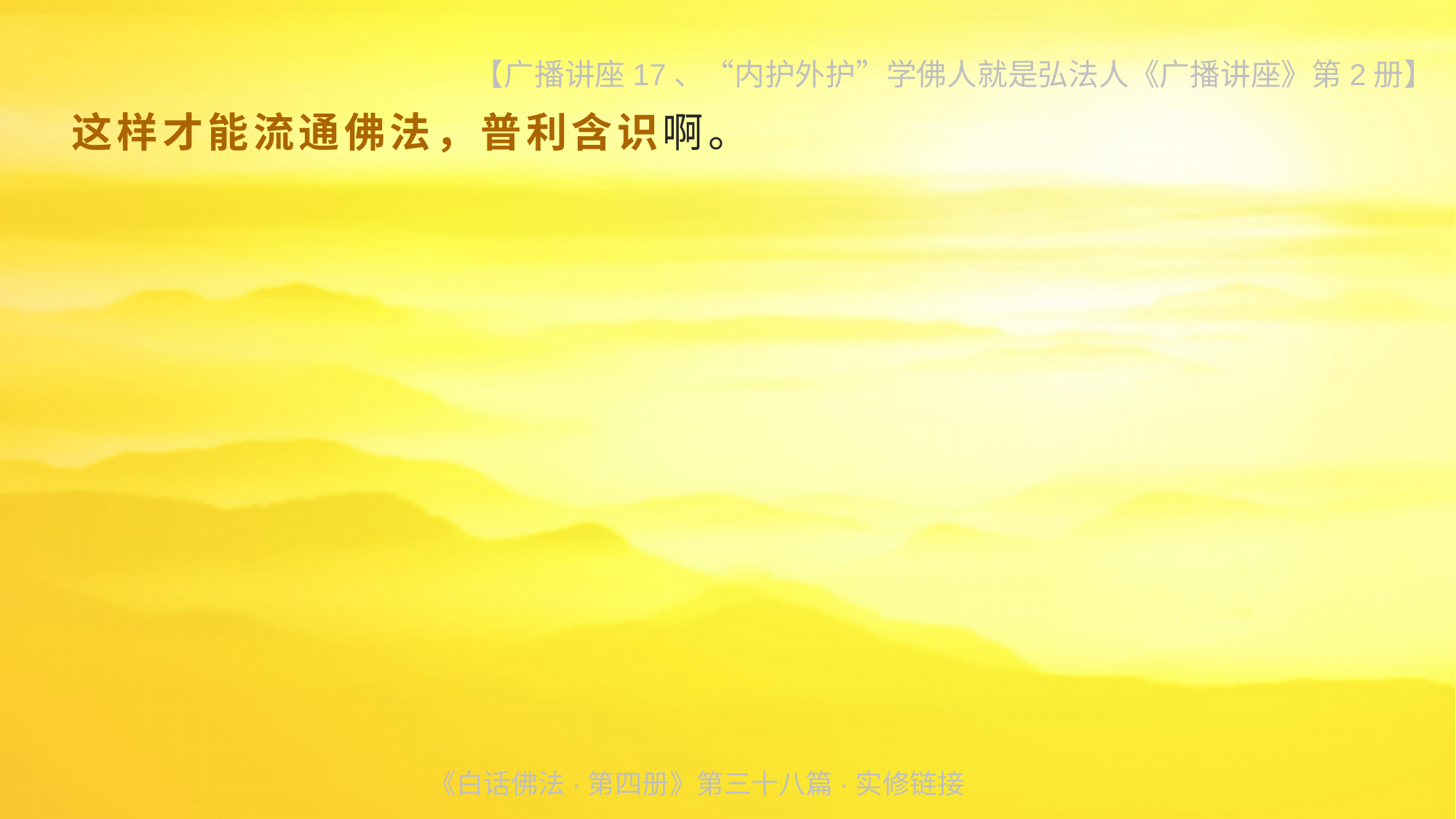

【广播讲座17、“内护外护”学佛人就是弘法人《广播讲座》第2册】
这样才能流通佛法，普利含识啊。

《白话佛法·第四册》第三十八篇·实修链接